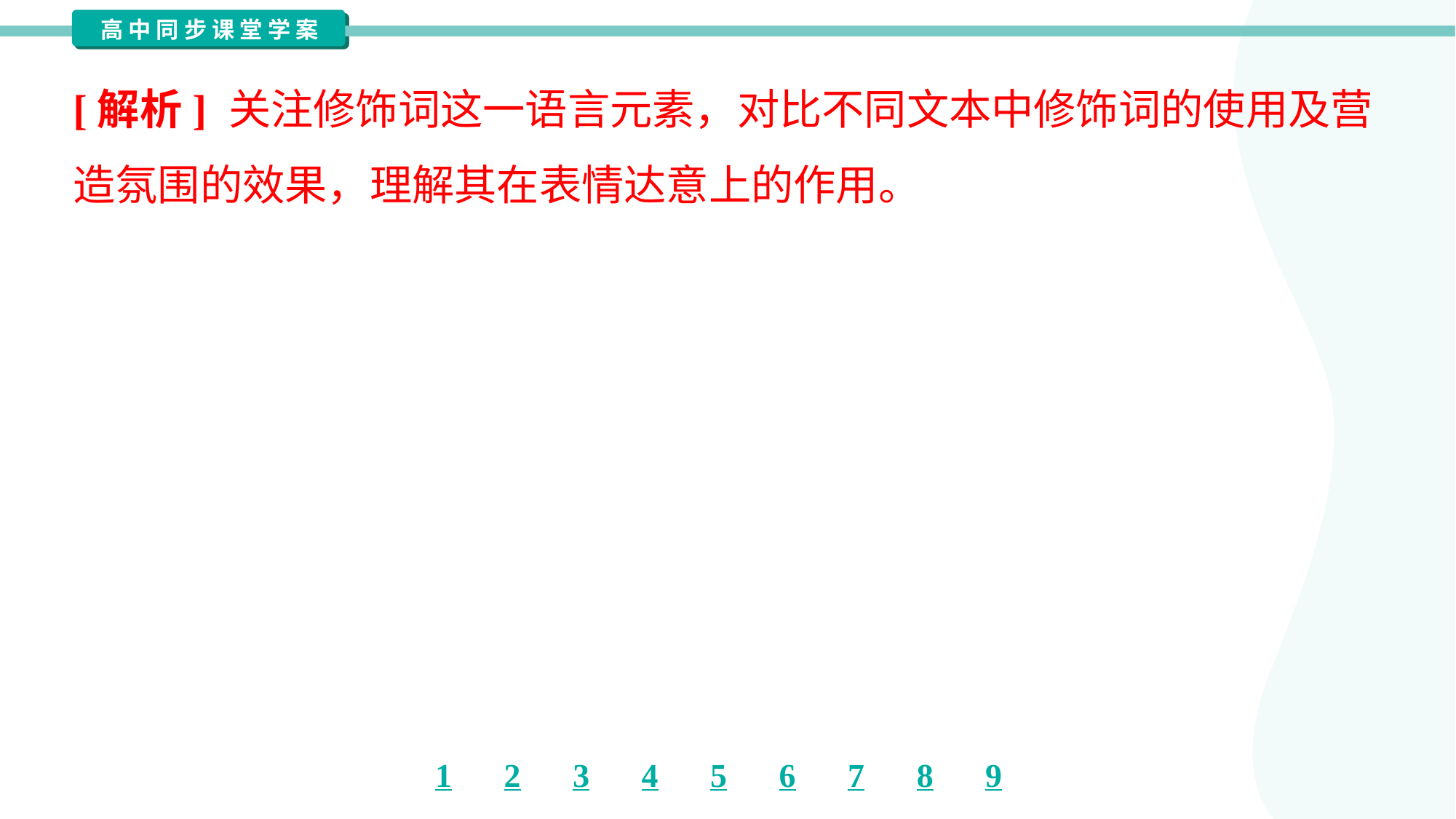

[解析] 关注修饰词这一语言元素，对比不同文本中修饰词的使用及营
造氛围的效果，理解其在表情达意上的作用。